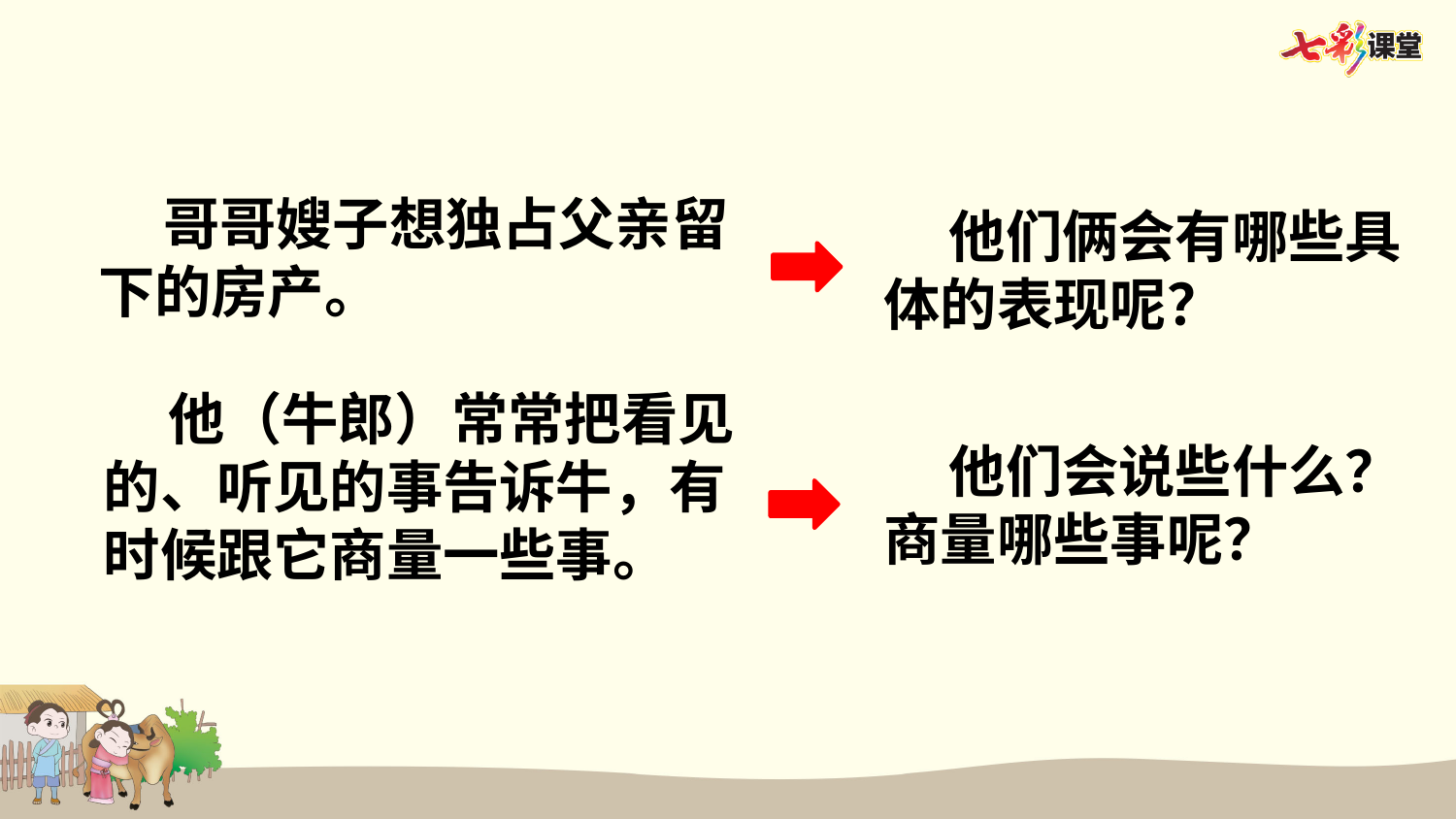

哥哥嫂子想独占父亲留下的房产。
    他们俩会有哪些具体的表现呢？

    他（牛郎）常常把看见的、听见的事告诉牛，有时候跟它商量一些事。
    他们会说些什么？商量哪些事呢？